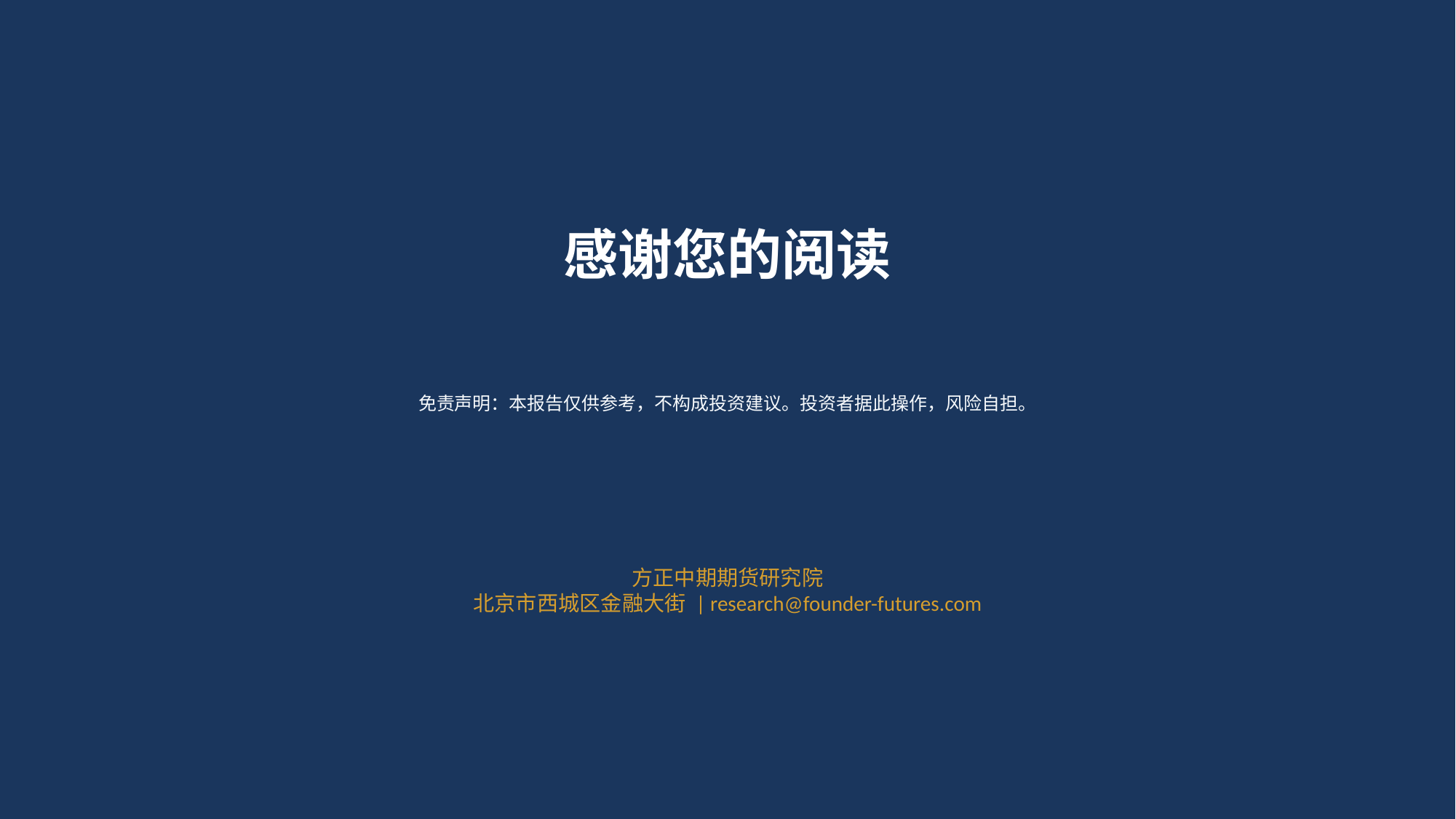

感谢您的阅读
免责声明：本报告仅供参考，不构成投资建议。投资者据此操作，风险自担。
方正中期期货研究院
北京市西城区金融大街 | research@founder-futures.com